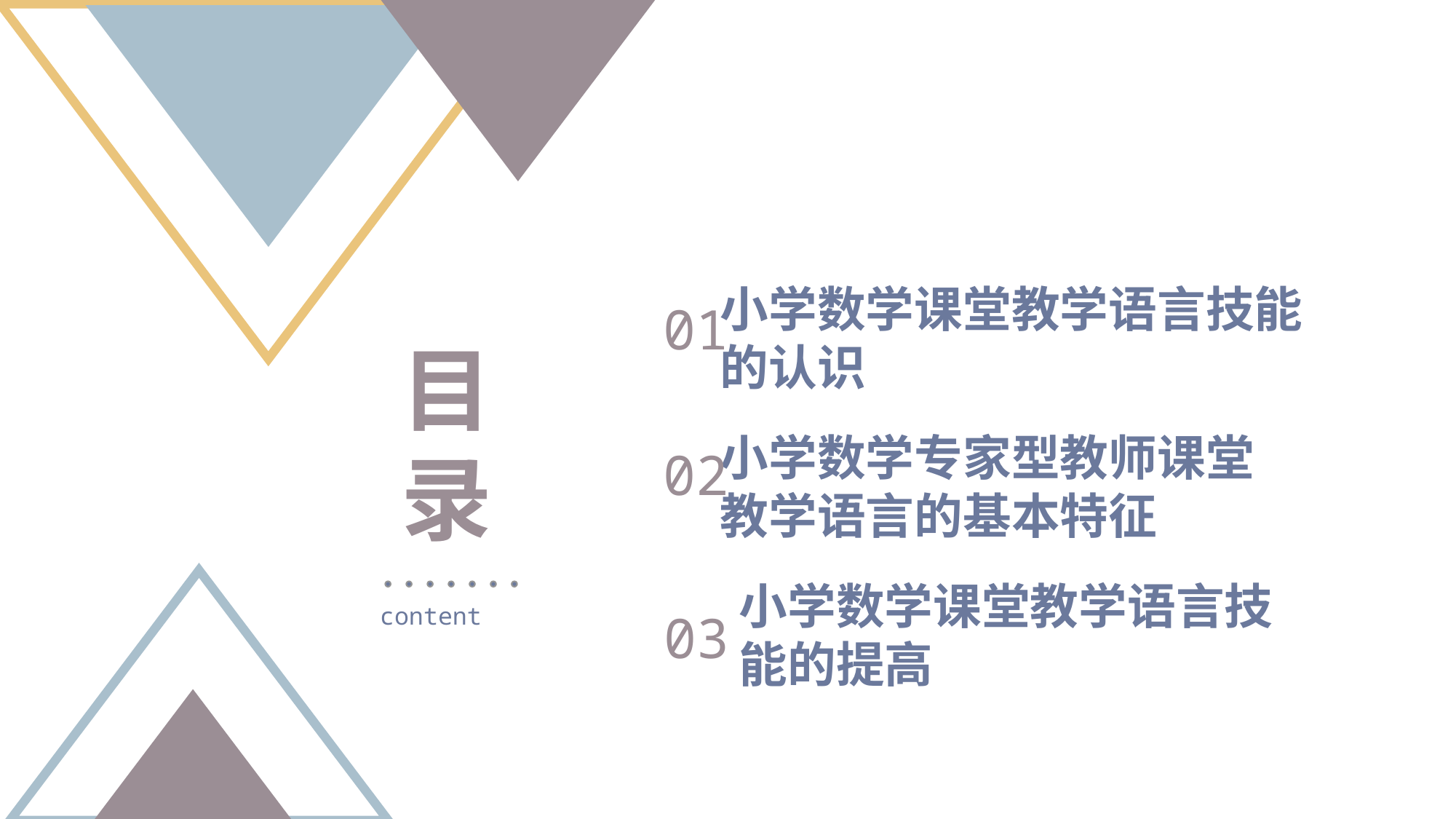

小学数学课堂教学语言技能的认识
01
目 录
小学数学专家型教师课堂教学语言的基本特征
02

小学数学课堂教学语言技能的提高

03
content